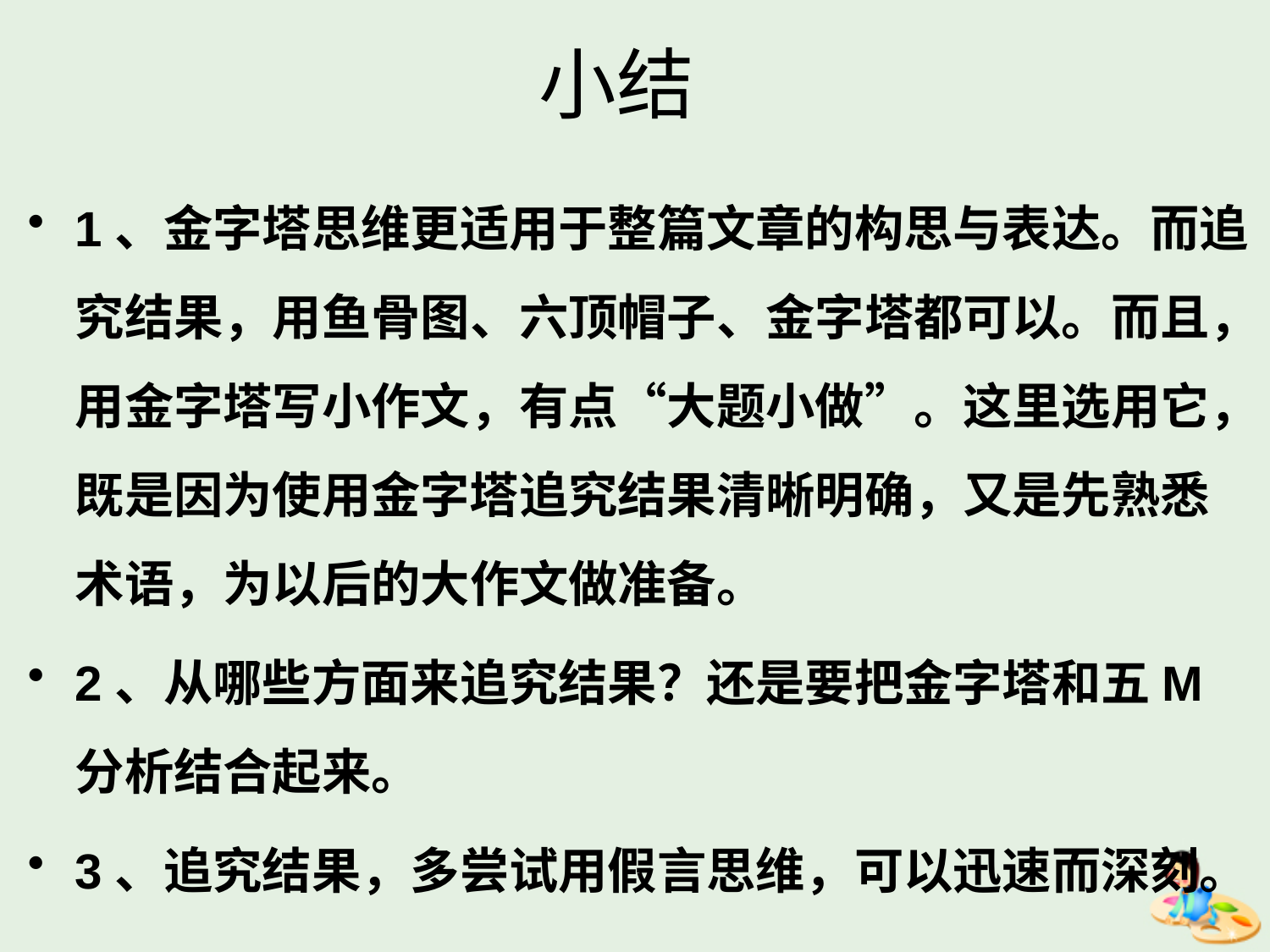

# 小结
1、金字塔思维更适用于整篇文章的构思与表达。而追究结果，用鱼骨图、六顶帽子、金字塔都可以。而且，用金字塔写小作文，有点“大题小做”。这里选用它，既是因为使用金字塔追究结果清晰明确，又是先熟悉术语，为以后的大作文做准备。
2、从哪些方面来追究结果？还是要把金字塔和五M分析结合起来。
3、追究结果，多尝试用假言思维，可以迅速而深刻。